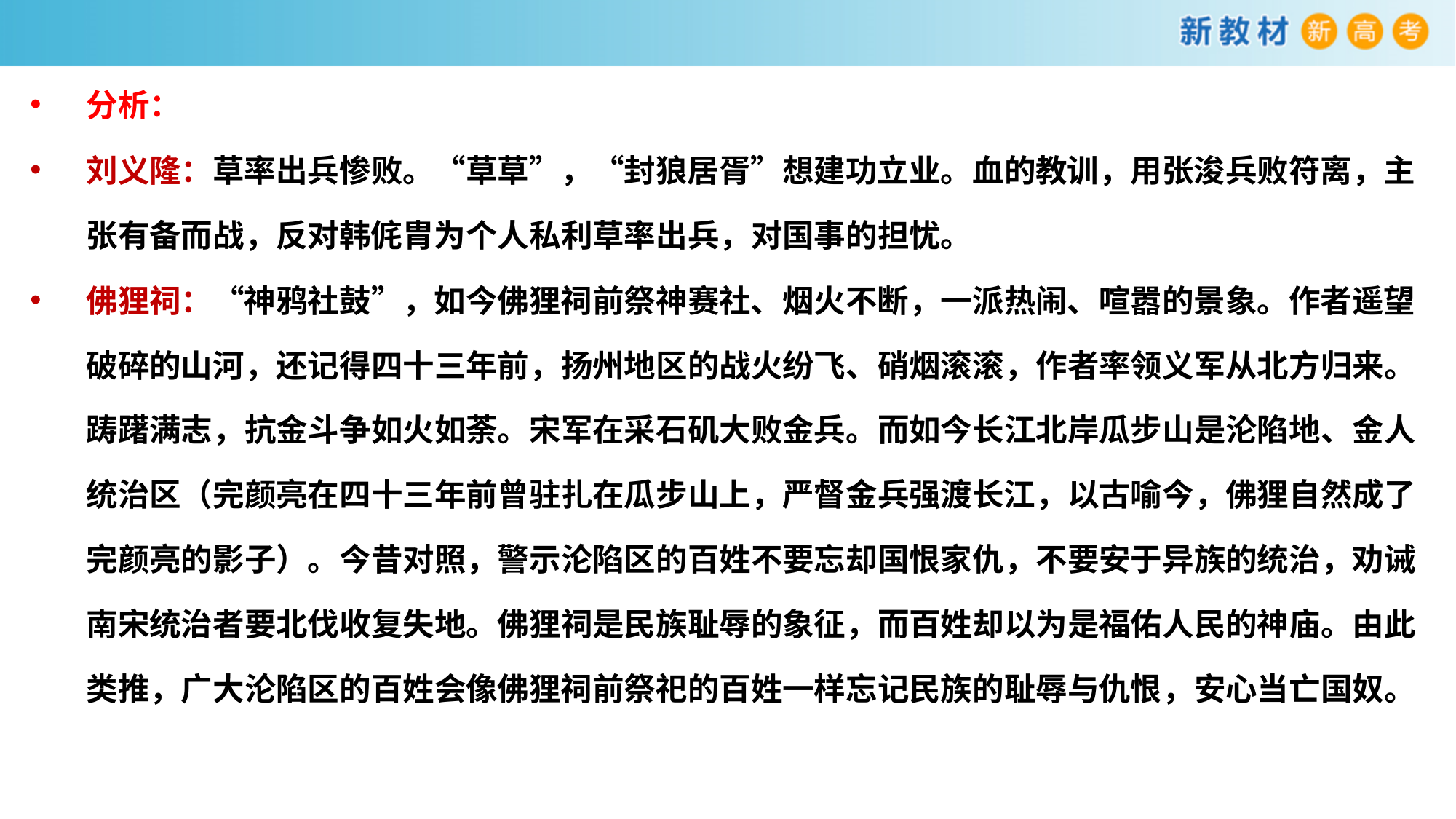

分析：
刘义隆：草率出兵惨败。“草草”，“封狼居胥”想建功立业。血的教训，用张浚兵败符离，主张有备而战，反对韩侂胄为个人私利草率出兵，对国事的担忧。
佛狸祠：“神鸦社鼓”，如今佛狸祠前祭神赛社、烟火不断，一派热闹、喧嚣的景象。作者遥望破碎的山河，还记得四十三年前，扬州地区的战火纷飞、硝烟滚滚，作者率领义军从北方归来。踌躇满志，抗金斗争如火如荼。宋军在采石矶大败金兵。而如今长江北岸瓜步山是沦陷地、金人统治区（完颜亮在四十三年前曾驻扎在瓜步山上，严督金兵强渡长江，以古喻今，佛狸自然成了完颜亮的影子）。今昔对照，警示沦陷区的百姓不要忘却国恨家仇，不要安于异族的统治，劝诫南宋统治者要北伐收复失地。佛狸祠是民族耻辱的象征，而百姓却以为是福佑人民的神庙。由此类推，广大沦陷区的百姓会像佛狸祠前祭祀的百姓一样忘记民族的耻辱与仇恨，安心当亡国奴。